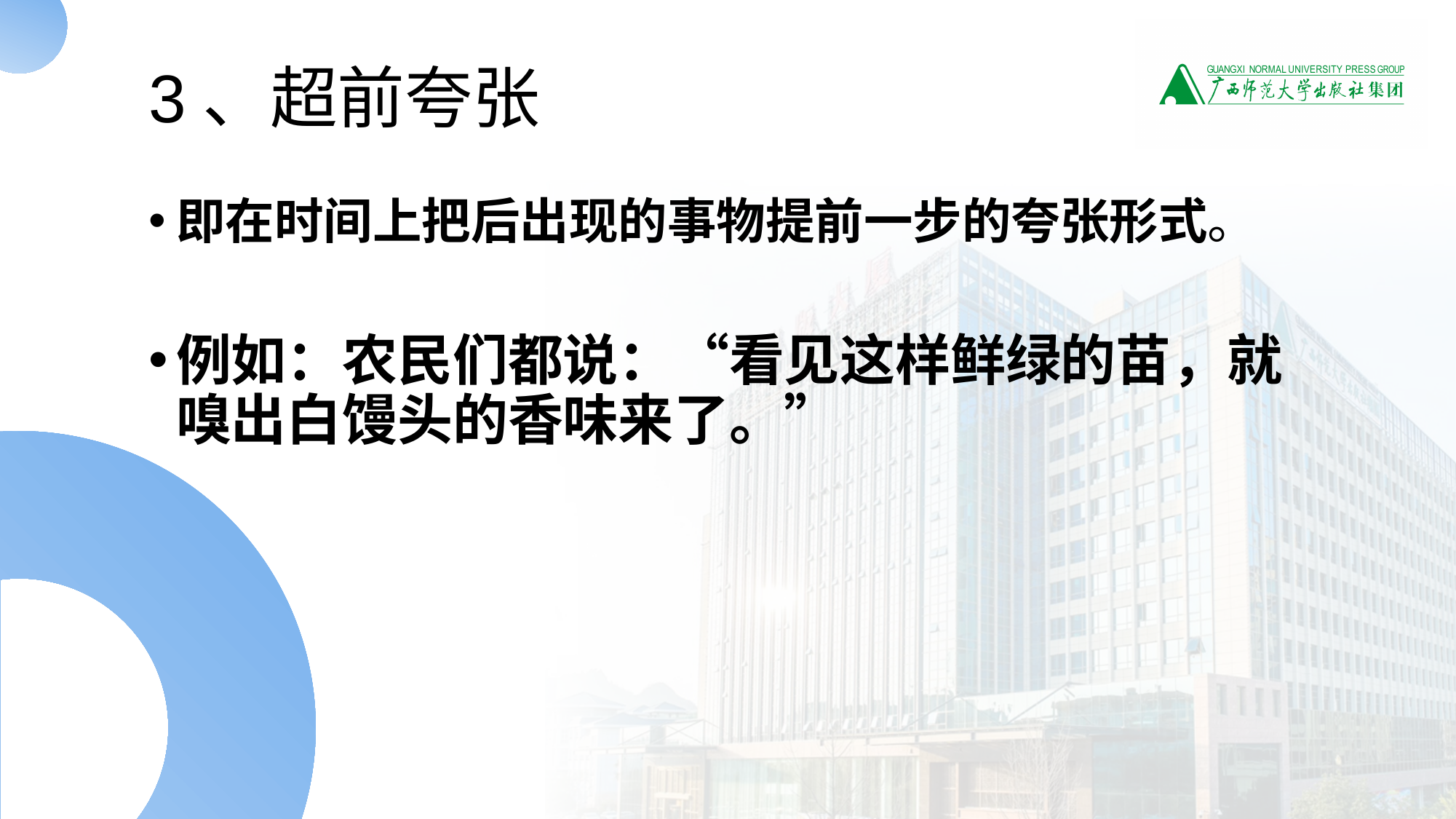

# 3、超前夸张
即在时间上把后出现的事物提前一步的夸张形式。

例如：农民们都说：“看见这样鲜绿的苗，就嗅出白馒头的香味来了。”